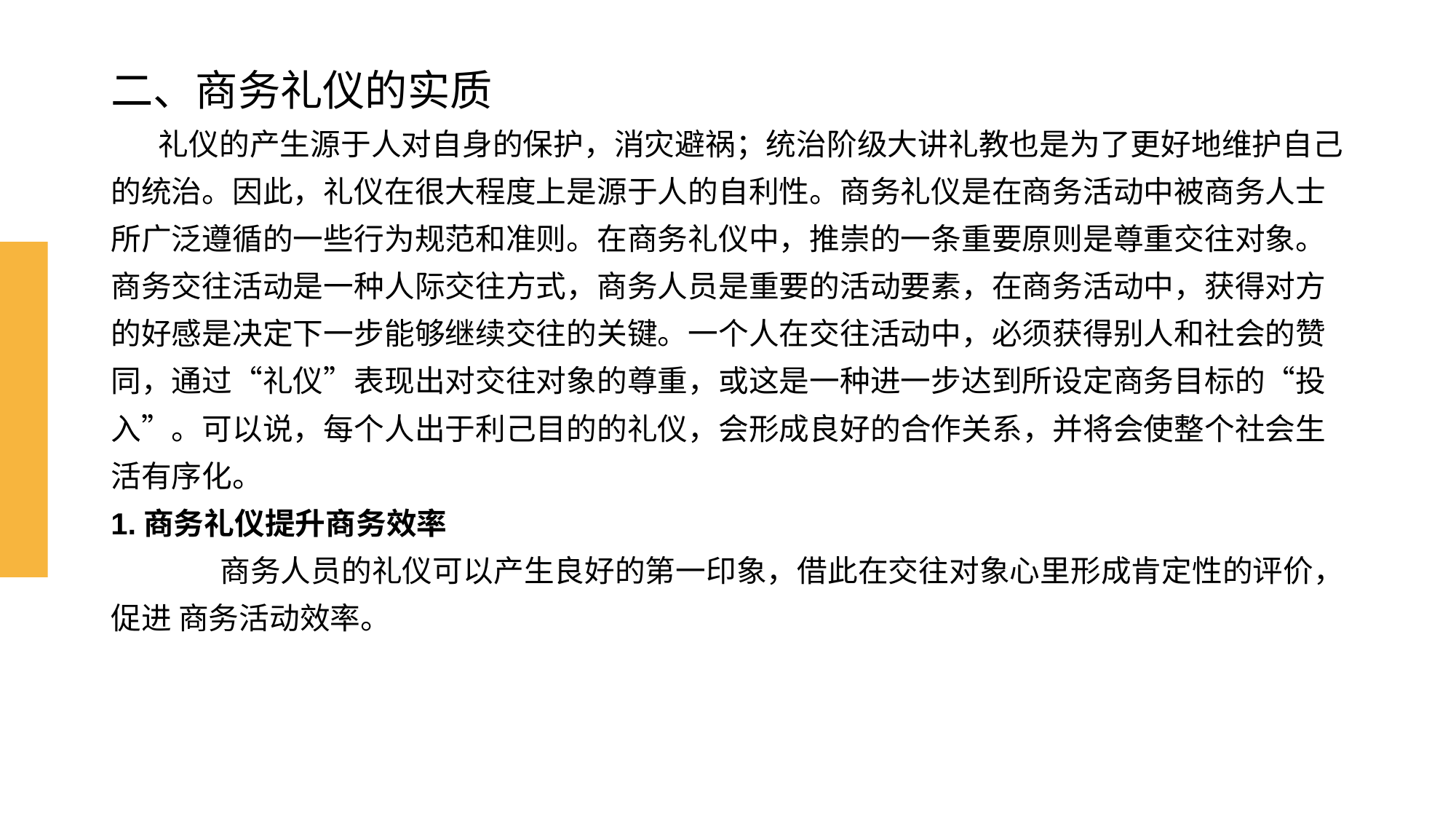

# 二、商务礼仪的实质
      礼仪的产生源于人对自身的保护，消灾避祸；统治阶级大讲礼教也是为了更好地维护自己的统治。因此，礼仪在很大程度上是源于人的自利性。商务礼仪是在商务活动中被商务人士所广泛遵循的一些行为规范和准则。在商务礼仪中，推崇的一条重要原则是尊重交往对象。商务交往活动是一种人际交往方式，商务人员是重要的活动要素，在商务活动中，获得对方的好感是决定下一步能够继续交往的关键。一个人在交往活动中，必须获得别人和社会的赞同，通过“礼仪”表现出对交往对象的尊重，或这是一种进一步达到所设定商务目标的“投入”。可以说，每个人出于利己目的的礼仪，会形成良好的合作关系，并将会使整个社会生活有序化。
1.商务礼仪提升商务效率
	商务人员的礼仪可以产生良好的第一印象，借此在交往对象心里形成肯定性的评价，促进 商务活动效率。